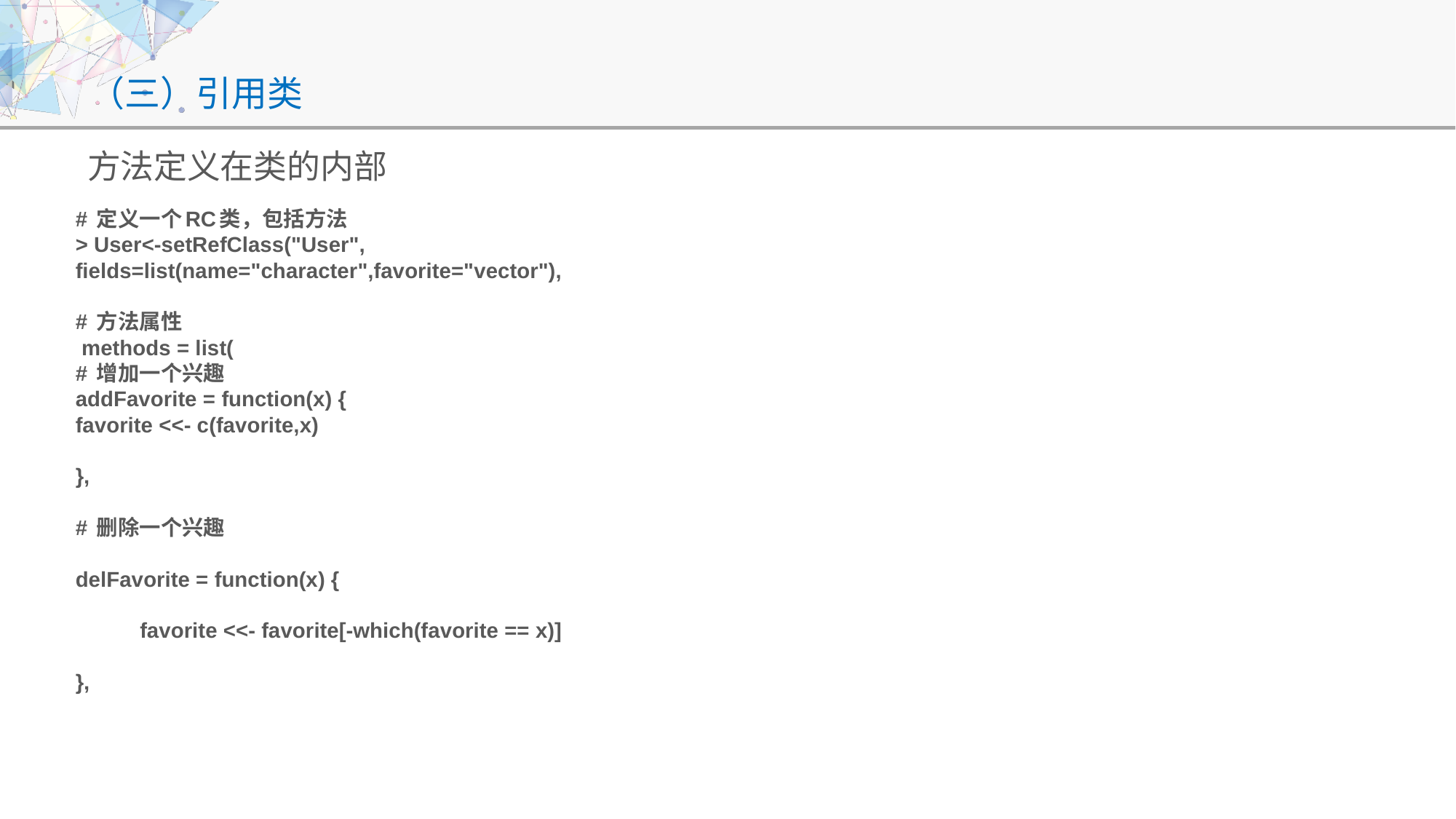

# （三）引用类
方法定义在类的内部
# 定义一个RC类，包括方法
> User<-setRefClass("User",
fields=list(name="character",favorite="vector"),

# 方法属性
 methods = list(
# 增加一个兴趣
addFavorite = function(x) {
favorite <<- c(favorite,x)

},

# 删除一个兴趣

delFavorite = function(x) {

 	favorite <<- favorite[-which(favorite == x)]

},